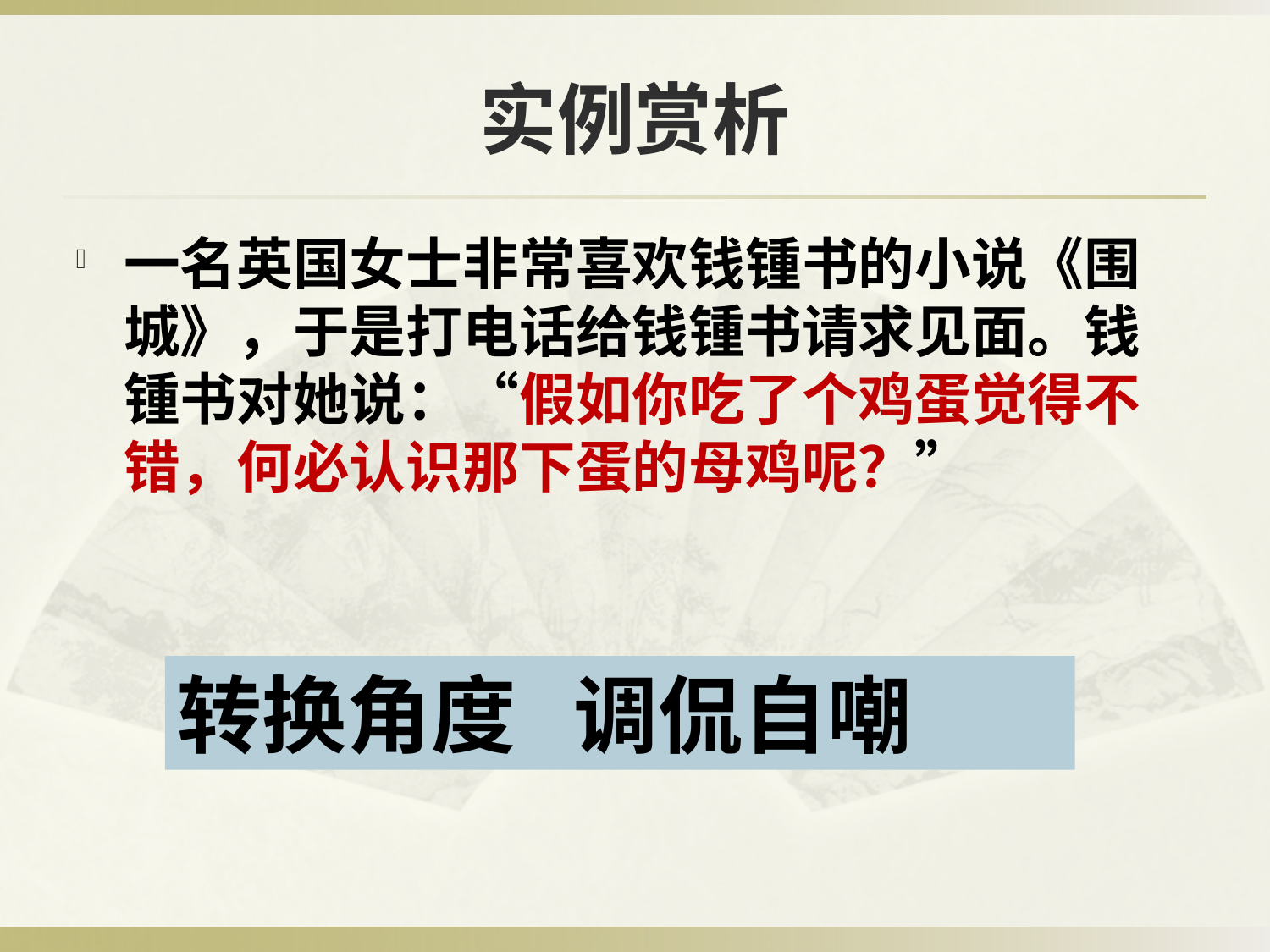

# 实例赏析
一名英国女士非常喜欢钱锺书的小说《围城》，于是打电话给钱锺书请求见面。钱锺书对她说：“假如你吃了个鸡蛋觉得不错，何必认识那下蛋的母鸡呢？”
转换角度   调侃自嘲